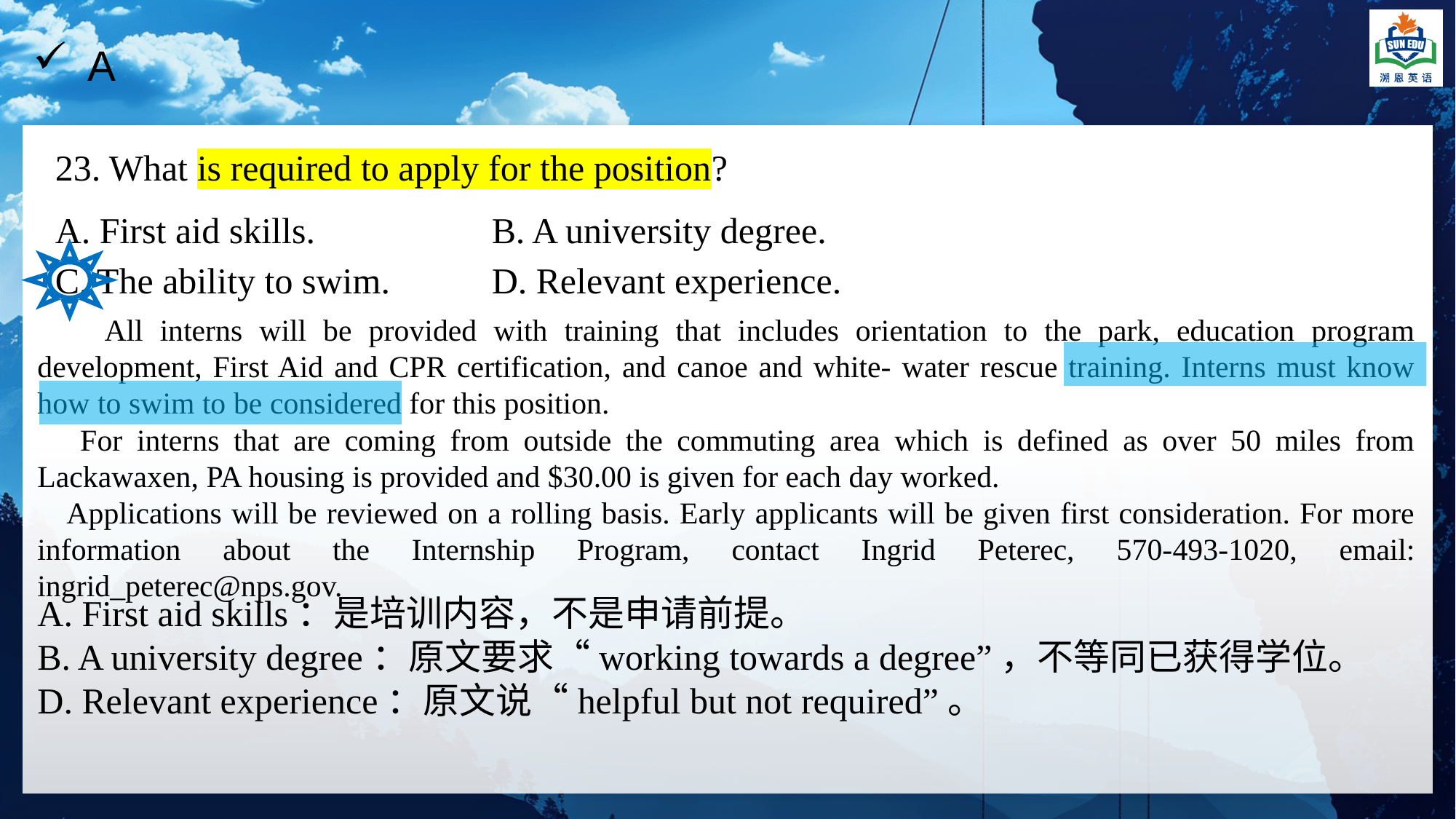

A
23. What is required to apply for the position?
A. First aid skills.		B. A university degree.
C. The ability to swim.	D. Relevant experience.

    All interns will be provided with training that includes orientation to the park, education program development, First Aid and CPR certification, and canoe and white- water rescue training. Interns must know how to swim to be considered for this position.
   For interns that are coming from outside the commuting area which is defined as over 50 miles from Lackawaxen, PA housing is provided and $30.00 is given for each day worked.
   Applications will be reviewed on a rolling basis. Early applicants will be given first consideration. For more information about the Internship Program, contact Ingrid Peterec, 570-493-1020, email: ingrid_peterec@nps.gov.

A. First aid skills：是培训内容，不是申请前提。
B. A university degree：原文要求“working towards a degree”，不等同已获得学位。
D. Relevant experience：原文说“helpful but not required”。